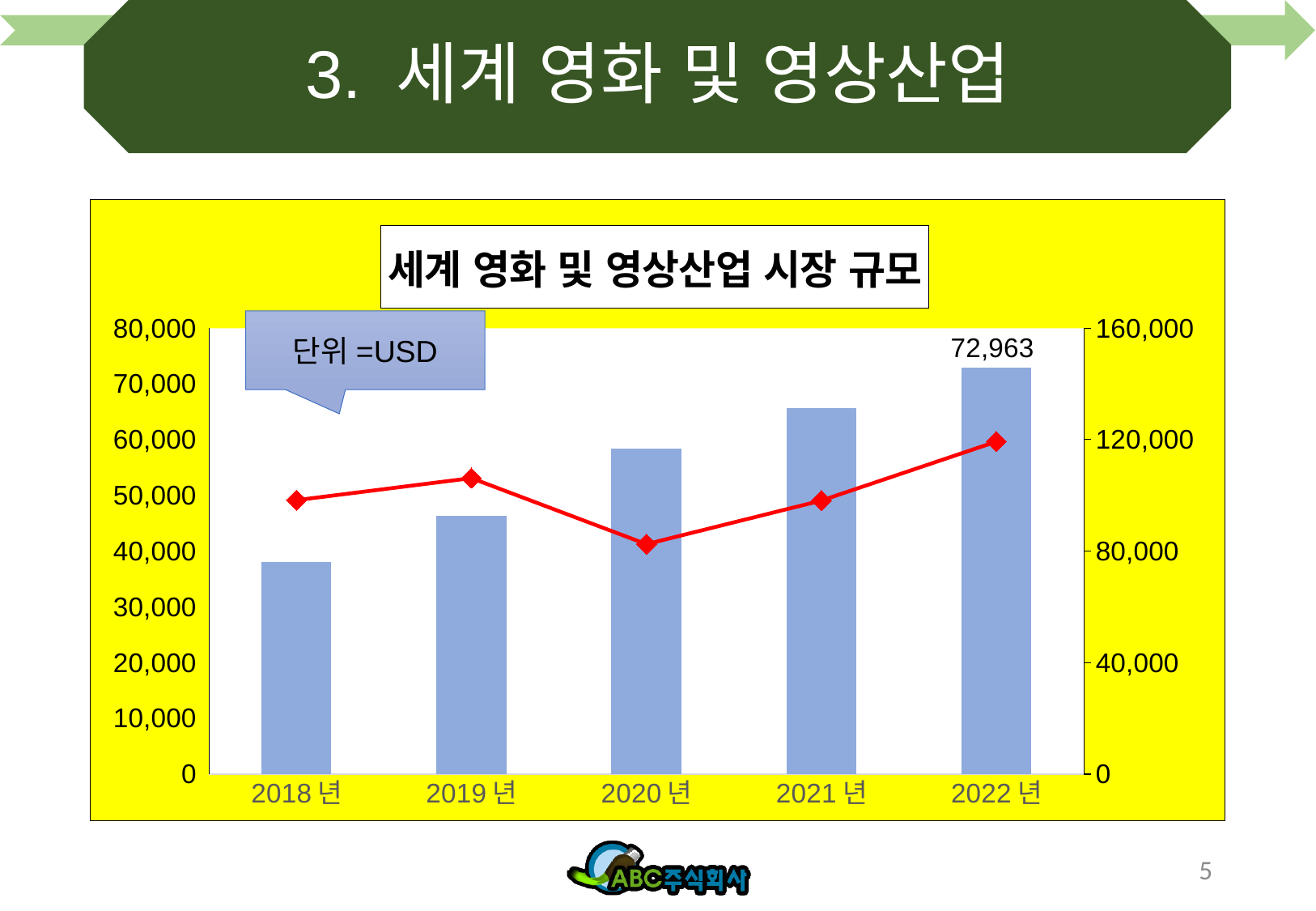

# 3. 세계 영화 및 영상산업

### Chart: 세계 영화 및 영상산업 시장 규모

| Category | OTT | 극장 |
|---|---|---|
| 2018년 | 37992.0 | 98296.0 |
| 2019년 | 46338.0 | 106204.0 |
| 2020년 | 58374.0 | 82494.0 |
| 2021년 | 65617.0 | 98137.0 |
| 2022년 | 72963.0 | 119290.0 |
단위=USD
5